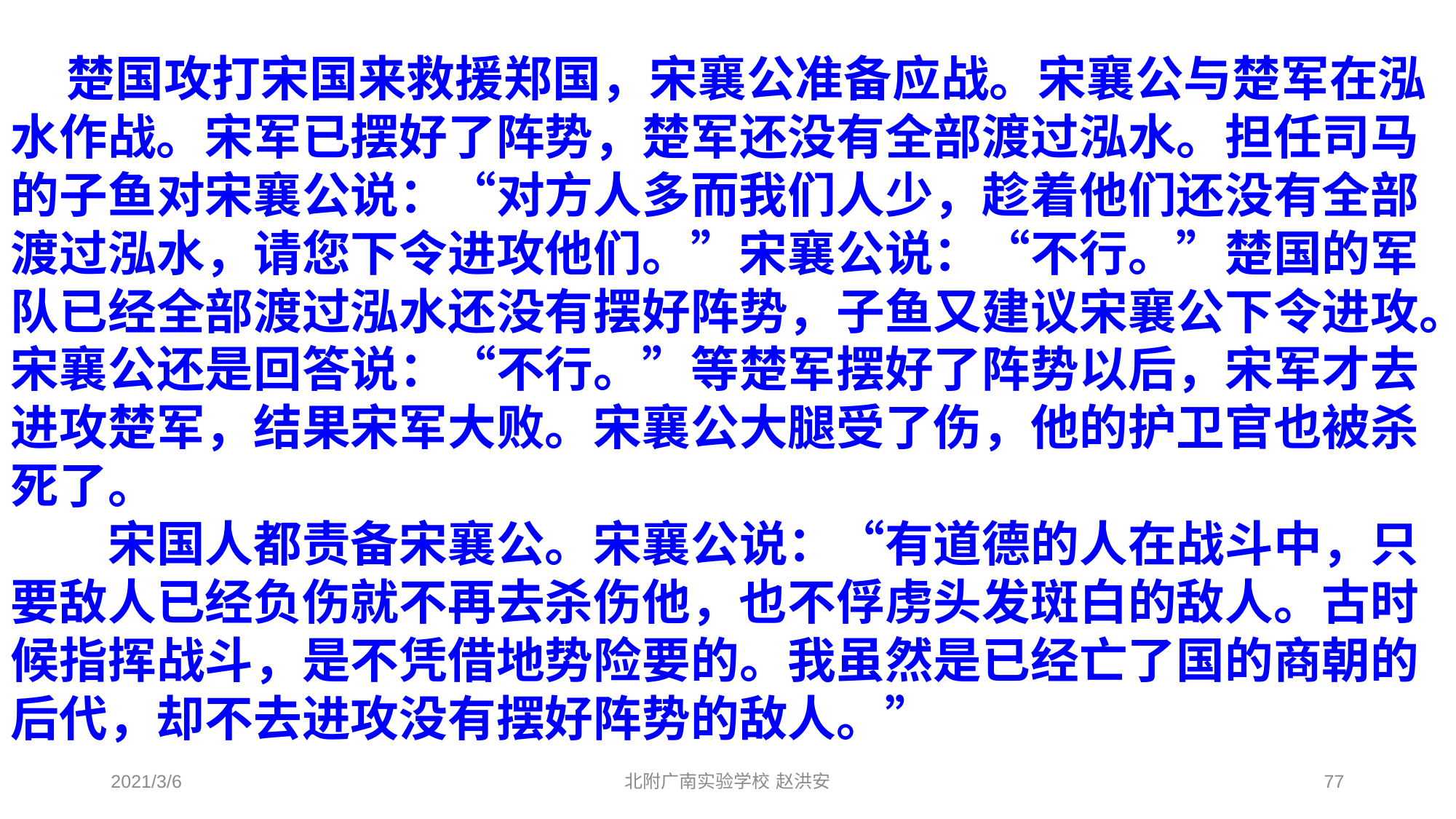

楚国攻打宋国来救援郑国，宋襄公准备应战。宋襄公与楚军在泓水作战。宋军已摆好了阵势，楚军还没有全部渡过泓水。担任司马的子鱼对宋襄公说：“对方人多而我们人少，趁着他们还没有全部渡过泓水，请您下令进攻他们。”宋襄公说：“不行。”楚国的军队已经全部渡过泓水还没有摆好阵势，子鱼又建议宋襄公下令进攻。宋襄公还是回答说：“不行。”等楚军摆好了阵势以后，宋军才去进攻楚军，结果宋军大败。宋襄公大腿受了伤，他的护卫官也被杀死了。
　　宋国人都责备宋襄公。宋襄公说：“有道德的人在战斗中，只要敌人已经负伤就不再去杀伤他，也不俘虏头发斑白的敌人。古时候指挥战斗，是不凭借地势险要的。我虽然是已经亡了国的商朝的后代，却不去进攻没有摆好阵势的敌人。”
2021/3/6
北附广南实验学校 赵洪安
77